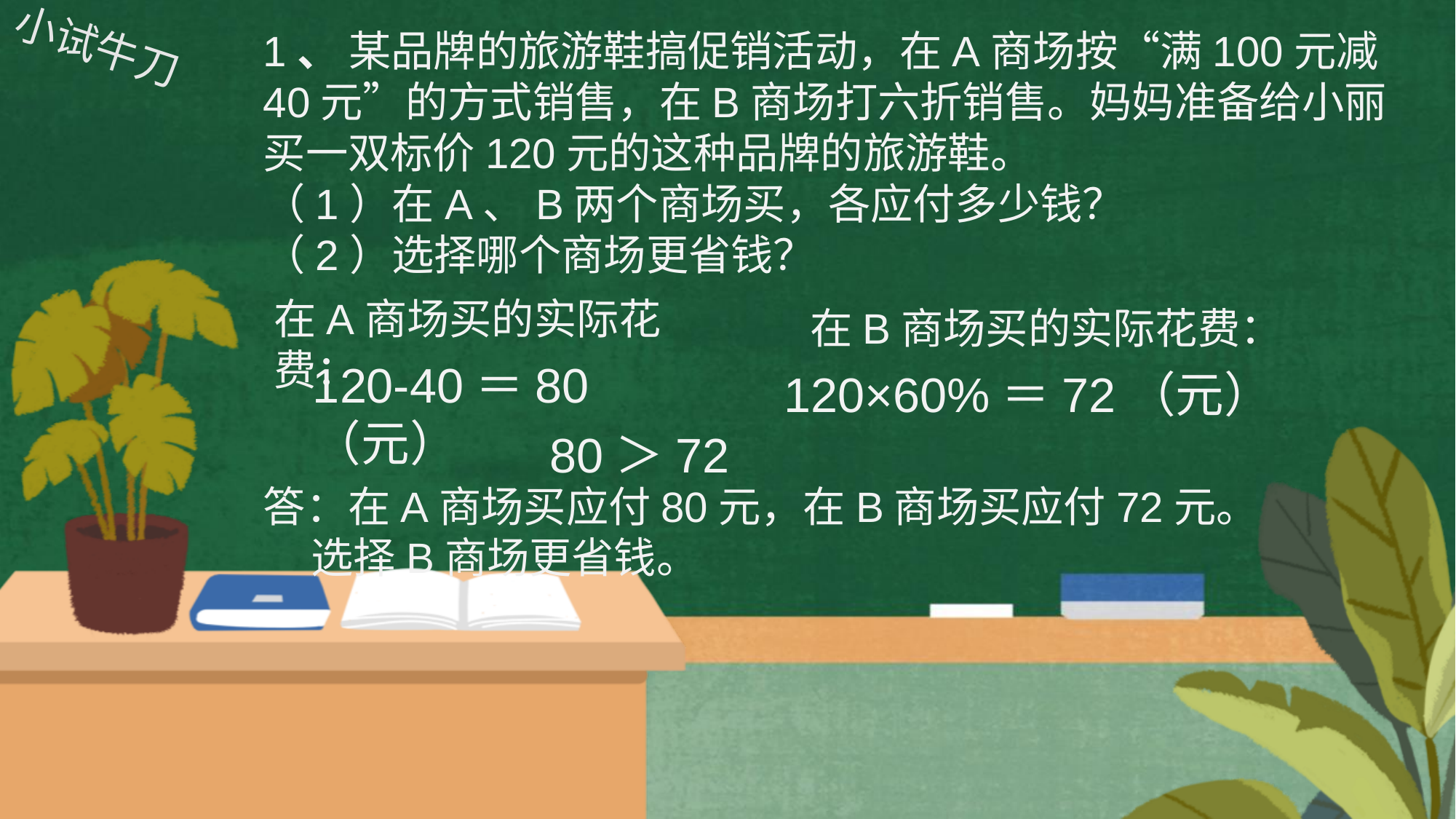

1、 某品牌的旅游鞋搞促销活动，在A商场按“满100元减40元”的方式销售，在B商场打六折销售。妈妈准备给小丽买一双标价120元的这种品牌的旅游鞋。
（1）在A、B两个商场买，各应付多少钱？
（2）选择哪个商场更省钱？
小试牛刀
在A商场买的实际花费：
在B商场买的实际花费：
120-40＝80（元）
120×60%＝72（元）
80＞72
答：在A商场买应付80元，在B商场买应付72元。
    选择B商场更省钱。